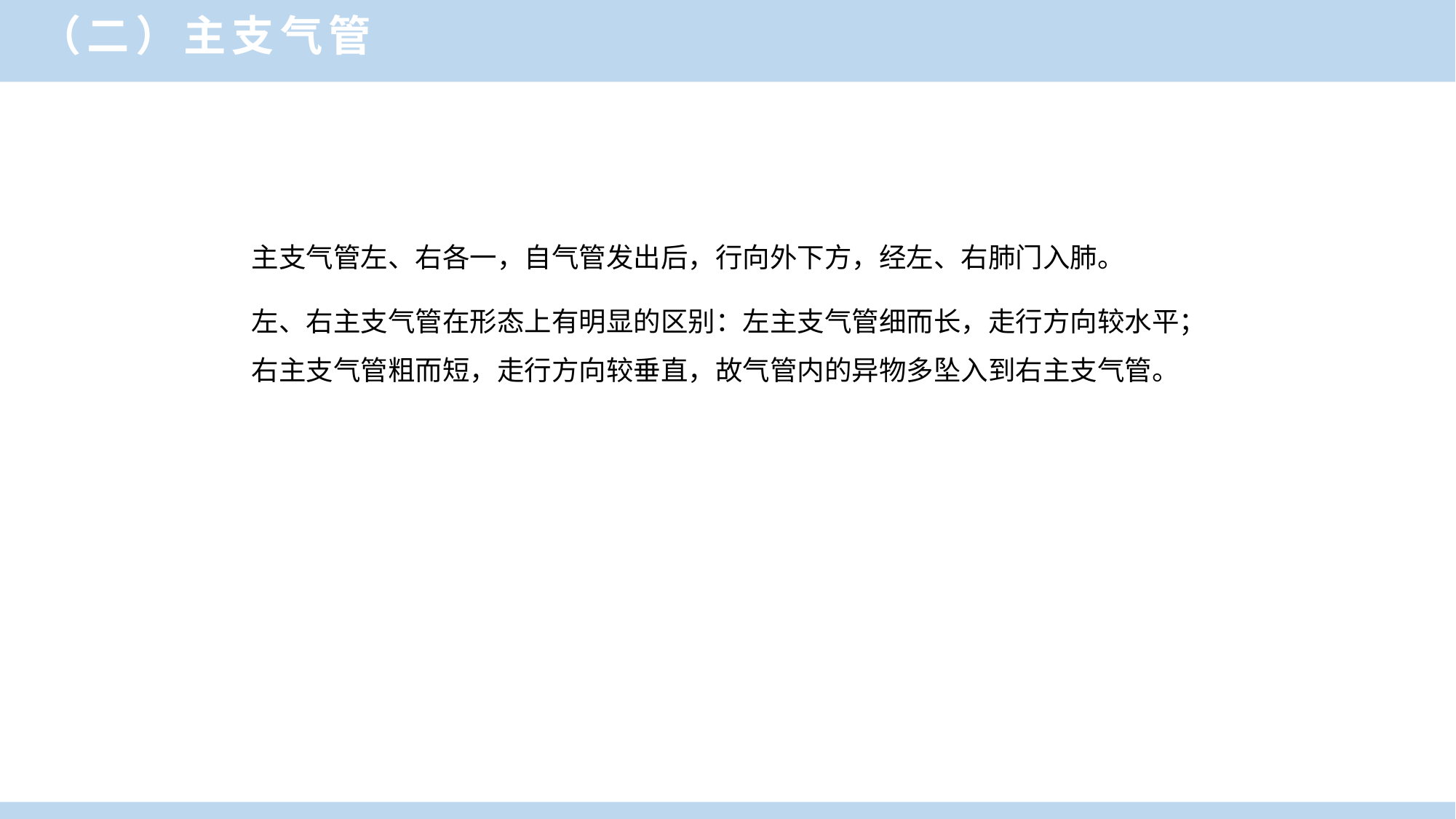

（二）主支气管
主支气管左、右各一，自气管发出后，行向外下方，经左、右肺门入肺。
左、右主支气管在形态上有明显的区别：左主支气管细而长，走行方向较水平；右主支气管粗而短，走行方向较垂直，故气管内的异物多坠入到右主支气管。